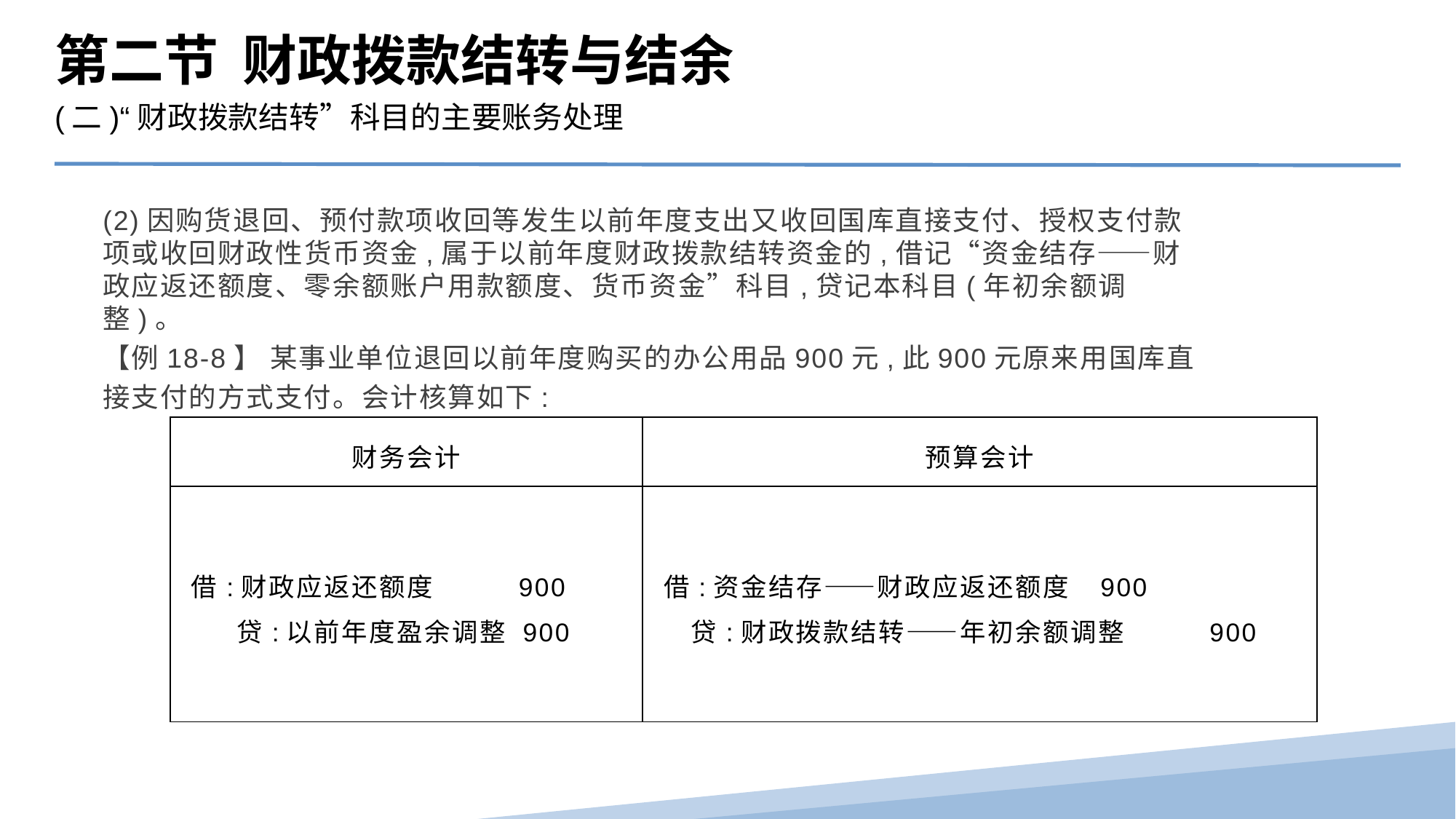

第二节  财政拨款结转与结余
(二)“财政拨款结转”科目的主要账务处理
(2)因购货退回、预付款项收回等发生以前年度支出又收回国库直接支付、授权支付款项或收回财政性货币资金,属于以前年度财政拨款结转资金的,借记“资金结存——财政应返还额度、零余额账户用款额度、货币资金”科目,贷记本科目(年初余额调整)。
【例18-8】 某事业单位退回以前年度购买的办公用品900元,此900元原来用国库直接支付的方式支付。会计核算如下:
| 财务会计 | 预算会计 |
| --- | --- |
| 借:财政应返还额度 900 贷:以前年度盈余调整 900 | 借:资金结存——财政应返还额度 900 贷:财政拨款结转——年初余额调整 900 |